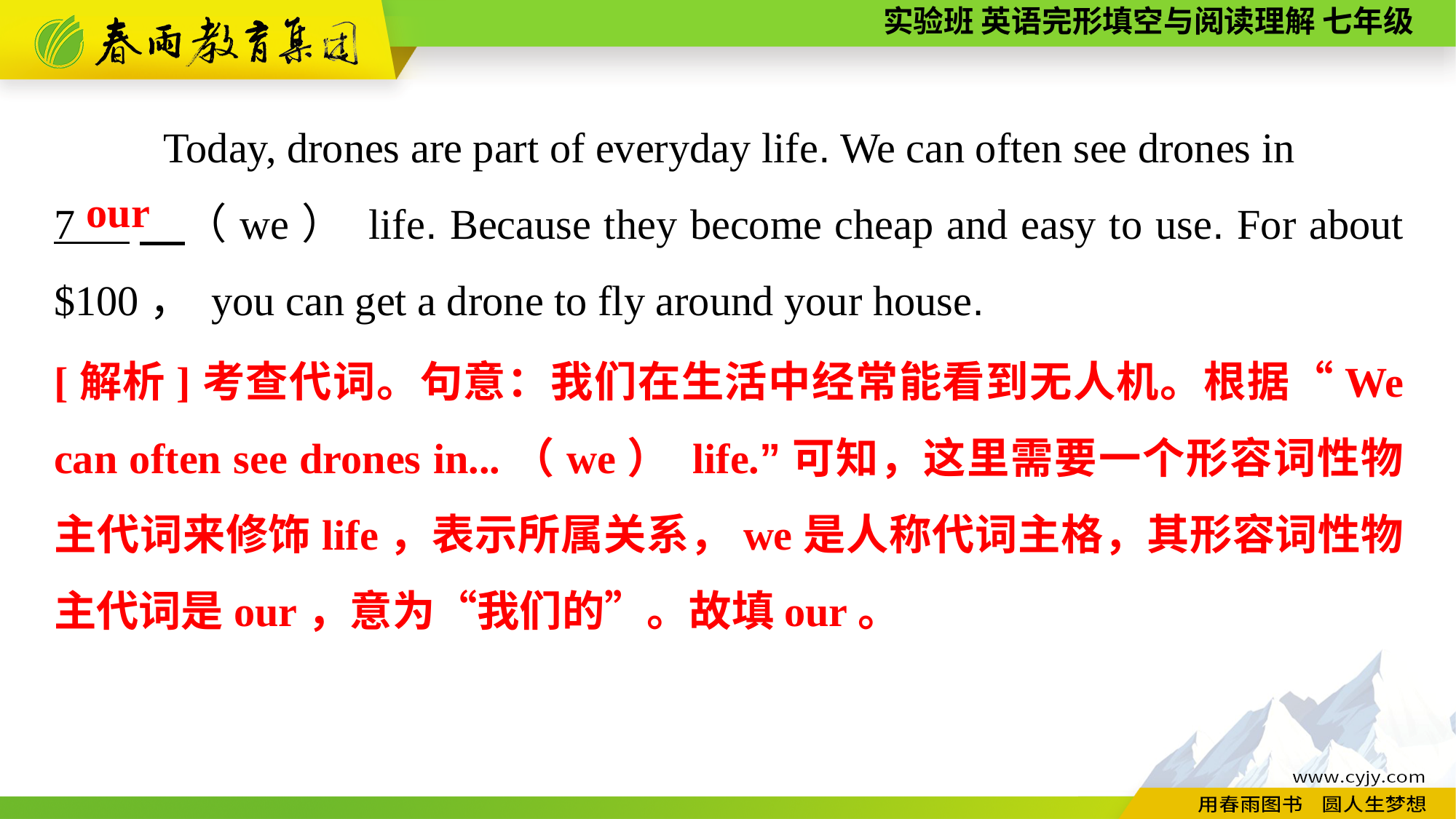

Today, drones are part of everyday life. We can often see drones in
7    　（we） life. Because they become cheap and easy to use. For about $100， you can get a drone to fly around your house.
our
[解析]考查代词。句意：我们在生活中经常能看到无人机。根据“We can often see drones in...（we） life.”可知，这里需要一个形容词性物主代词来修饰life，表示所属关系，we是人称代词主格，其形容词性物主代词是our，意为“我们的”。故填our。